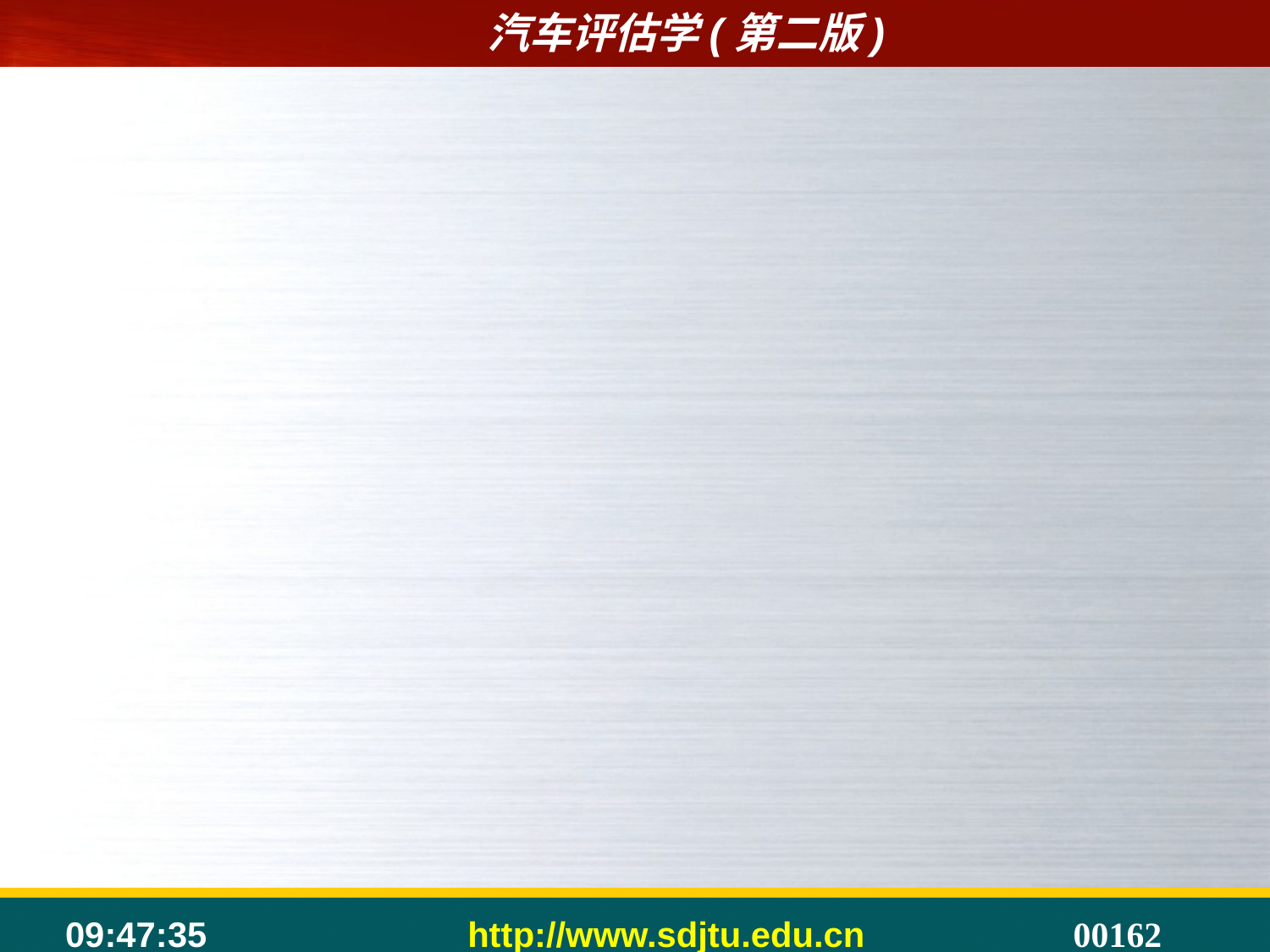

#
13.仪表台
	因正面或侧面撞击常造成仪表台整体变形、皱折和固定爪破损。整体变形在弹性限度内，待骨架校正后重新装回即可。皱折影响美观，对美观要求较高的新车或高级车最好更换。因仪表台价格较贵，老旧车型更换意义不大。少数固定爪破损常以焊修为主，多数固定爪破损以更换为主。
	左右饰框常在侧面碰撞时破损，严重的正面碰撞也会造成支爪断裂，以更换为主。
	杂物箱常因二次碰撞被副驾驶膝盖撞破，一般以更换为主。
	严重的碰撞会造成车身底板变形，车身底板变形后会造成过道罩破裂，以更换为主。